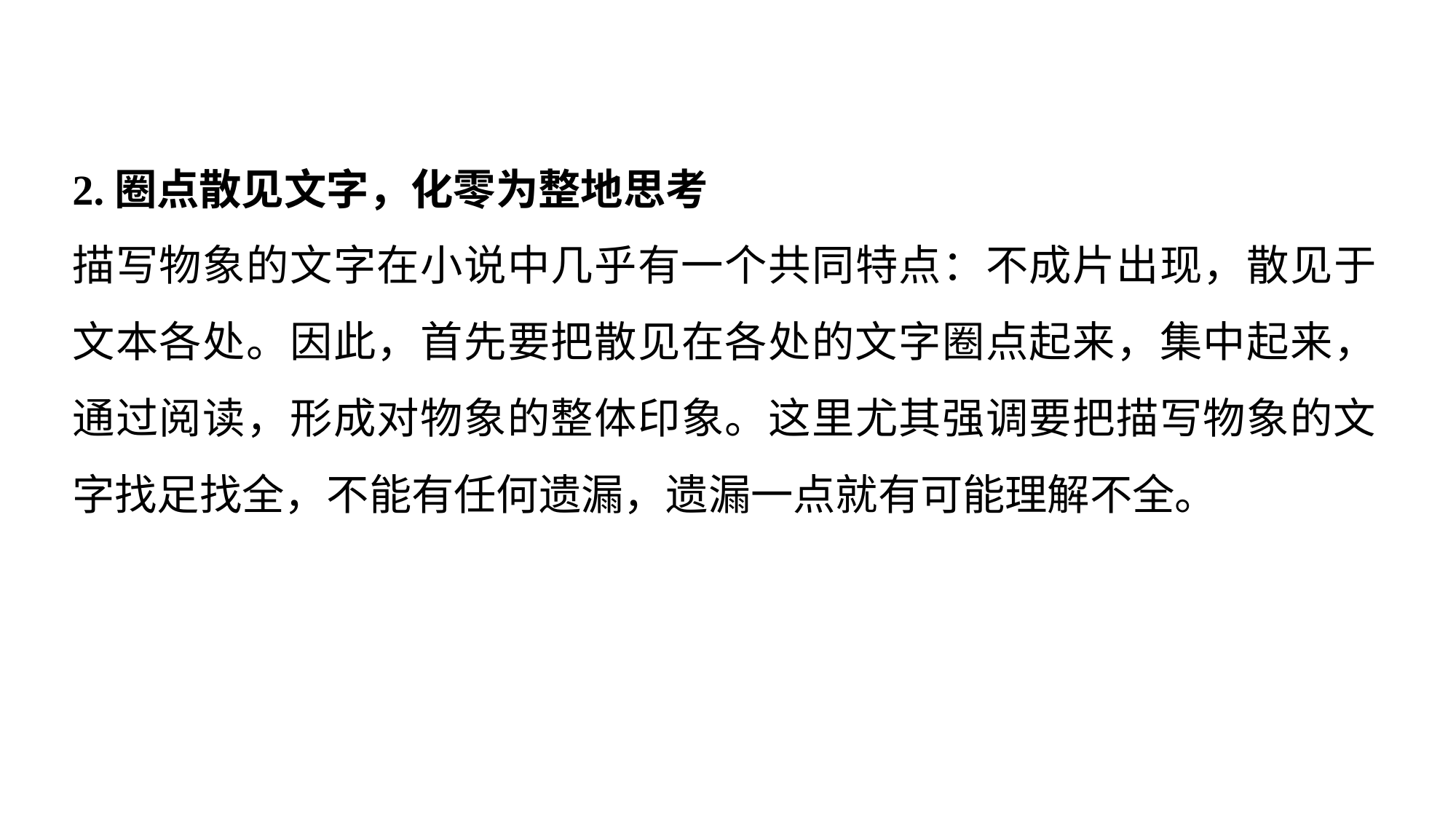

2.圈点散见文字，化零为整地思考
描写物象的文字在小说中几乎有一个共同特点：不成片出现，散见于文本各处。因此，首先要把散见在各处的文字圈点起来，集中起来，通过阅读，形成对物象的整体印象。这里尤其强调要把描写物象的文字找足找全，不能有任何遗漏，遗漏一点就有可能理解不全。